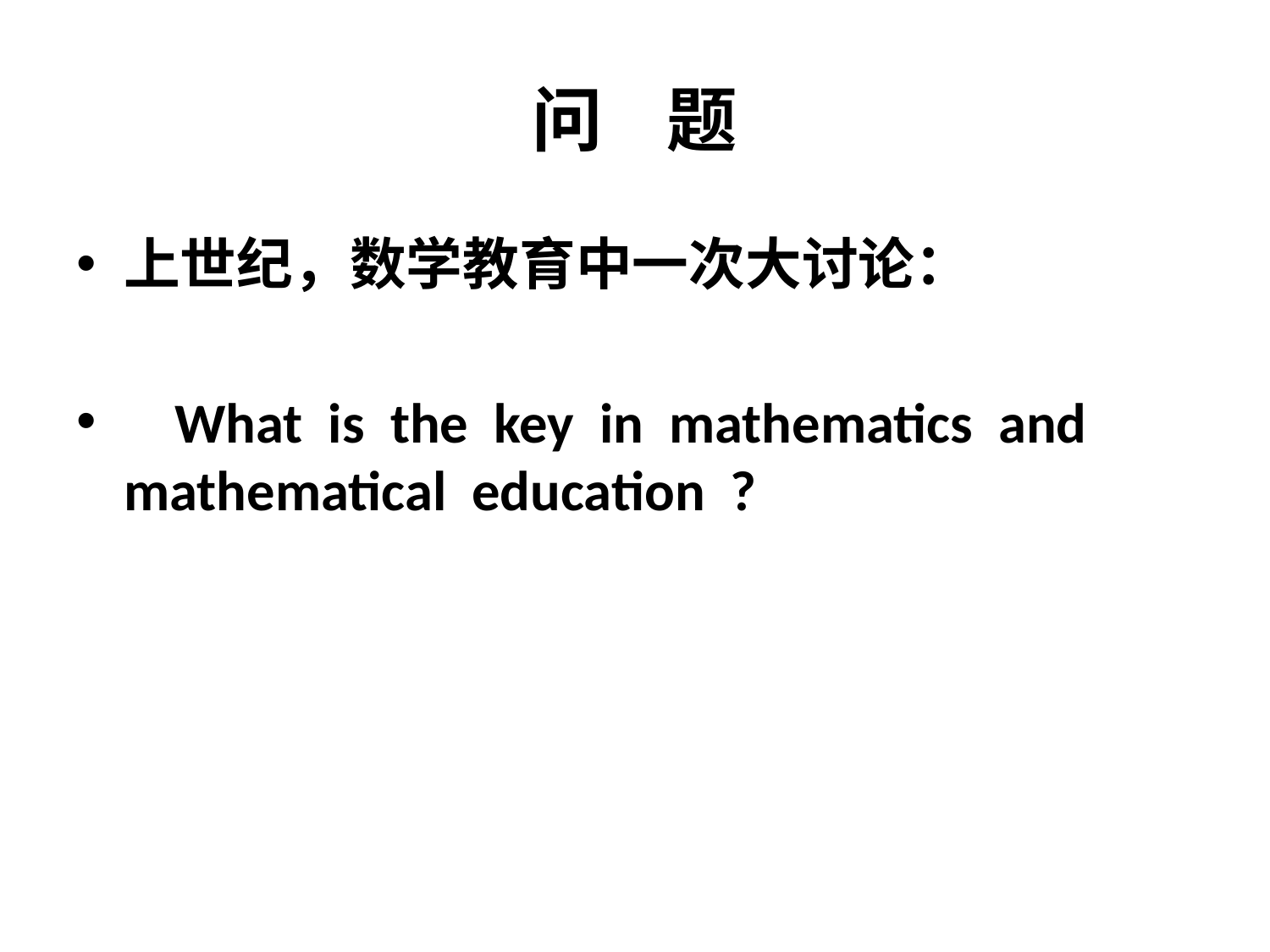

# 问    题
上世纪，数学教育中一次大讨论：

    What  is  the  key  in  mathematics  and  mathematical  education  ?